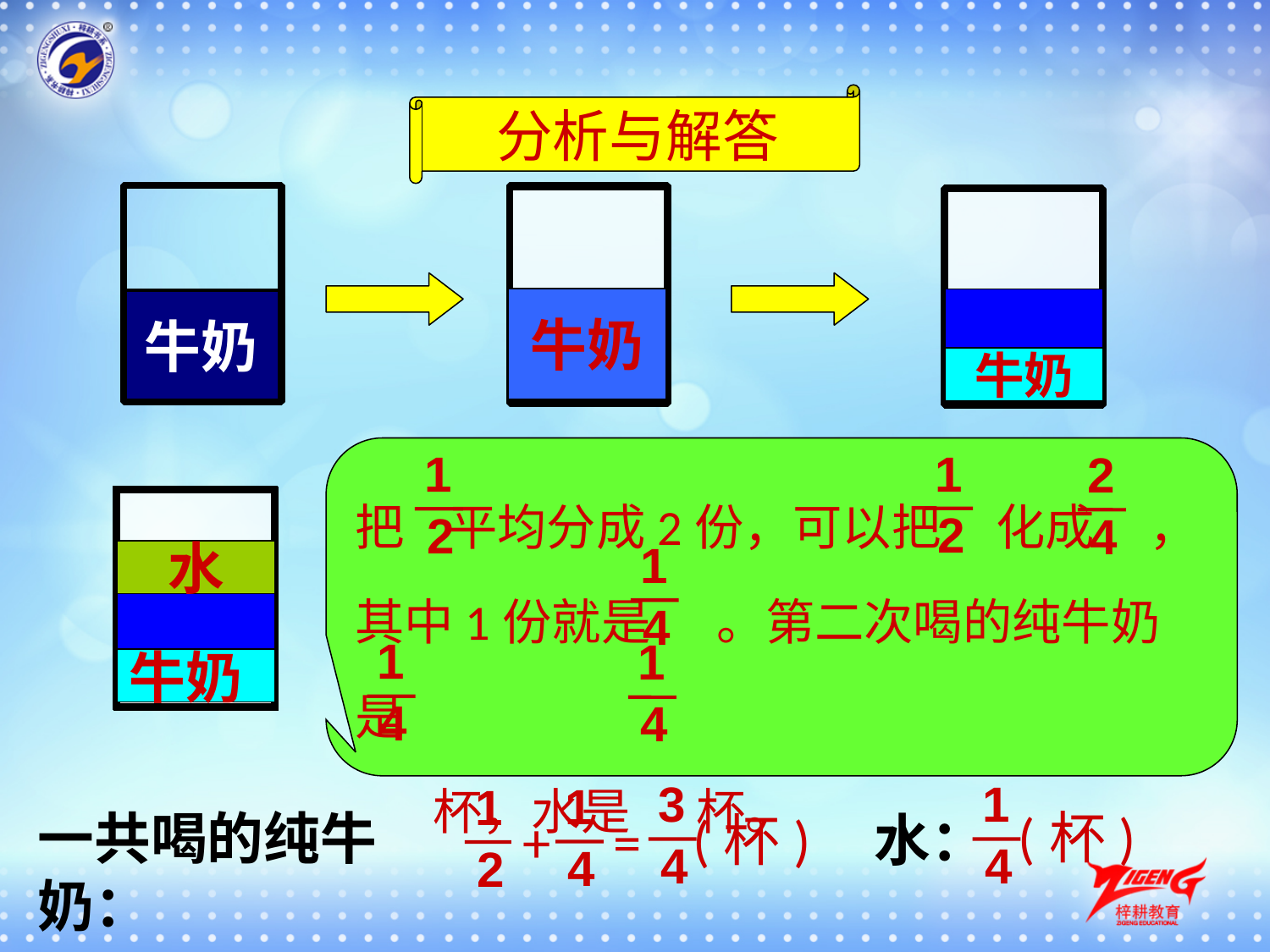

分析与解答

牛奶

牛奶
牛奶
1
1
2
把    平均分成2份，可以把     化成     ，其中1份就是      。第二次喝的纯牛奶是
      杯，水是      杯。

2
2
4

1
4

1
1
4
4

水

牛奶
3
4

1
4

1
4

1
2

 (杯)
一共喝的纯牛奶：
 (杯)
水：
+
=